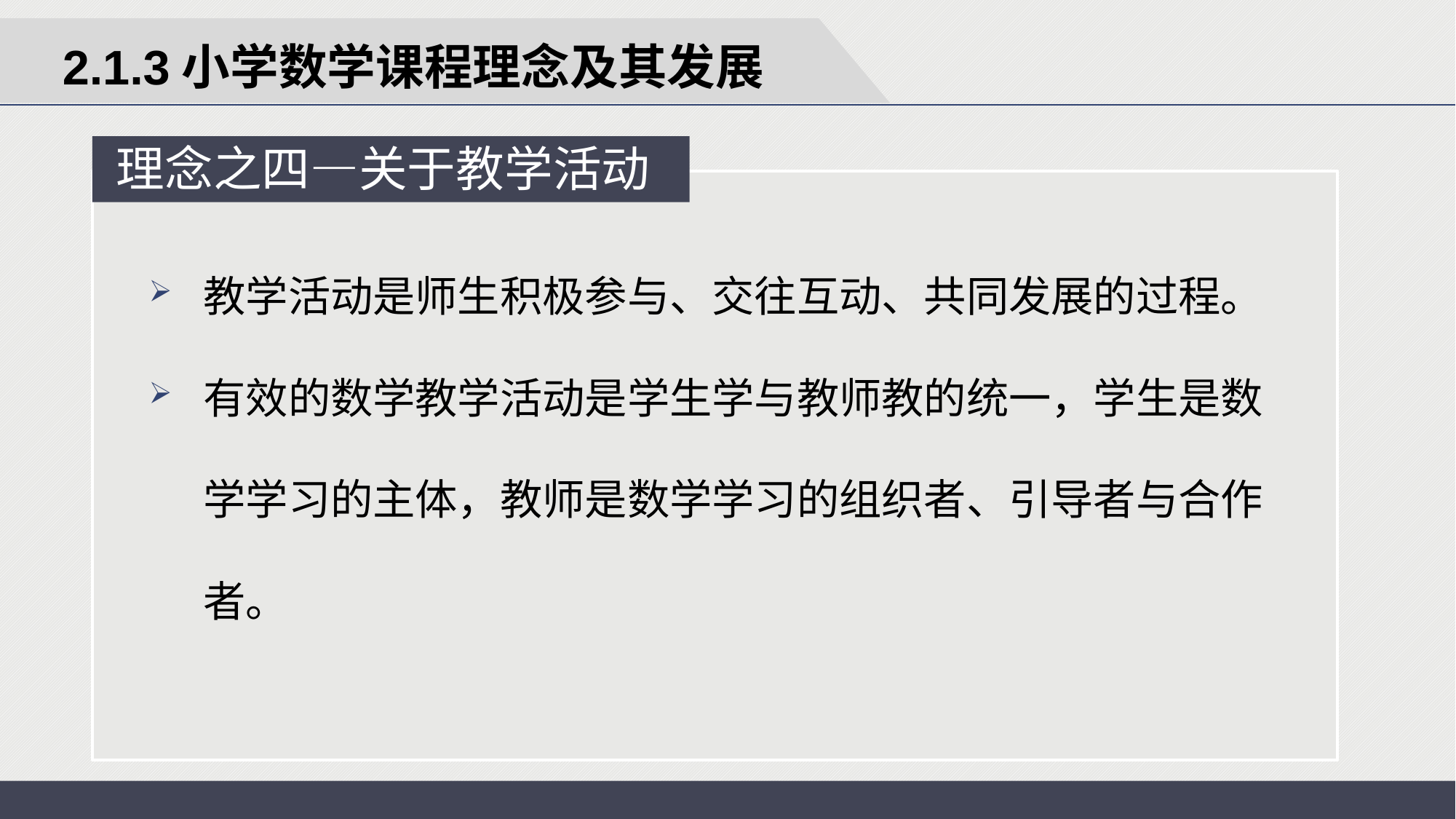

2.1.3小学数学课程理念及其发展
理念之四—关于教学活动

教学活动是师生积极参与、交往互动、共同发展的过程。
有效的数学教学活动是学生学与教师教的统一，学生是数学学习的主体，教师是数学学习的组织者、引导者与合作者。